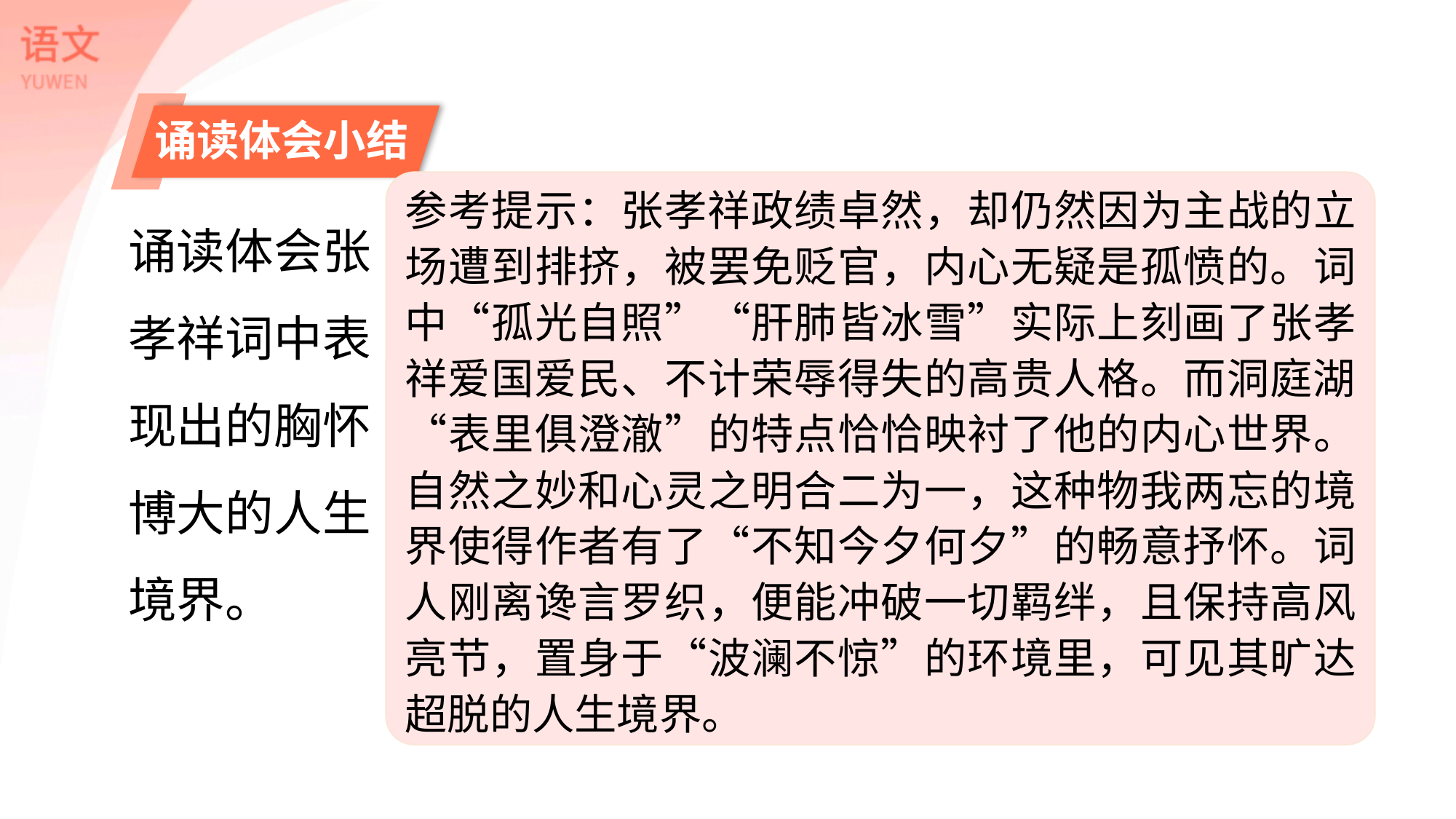

诵读体会小结
参考提示：张孝祥政绩卓然，却仍然因为主战的立场遭到排挤，被罢免贬官，内心无疑是孤愤的。词中“孤光自照”“肝肺皆冰雪”实际上刻画了张孝祥爱国爱民、不计荣辱得失的高贵人格。而洞庭湖“表里俱澄澈”的特点恰恰映衬了他的内心世界。自然之妙和心灵之明合二为一，这种物我两忘的境界使得作者有了“不知今夕何夕”的畅意抒怀。词人刚离谗言罗织，便能冲破一切羁绊，且保持高风亮节，置身于“波澜不惊”的环境里，可见其旷达超脱的人生境界。
诵读体会张孝祥词中表现出的胸怀博大的人生境界。